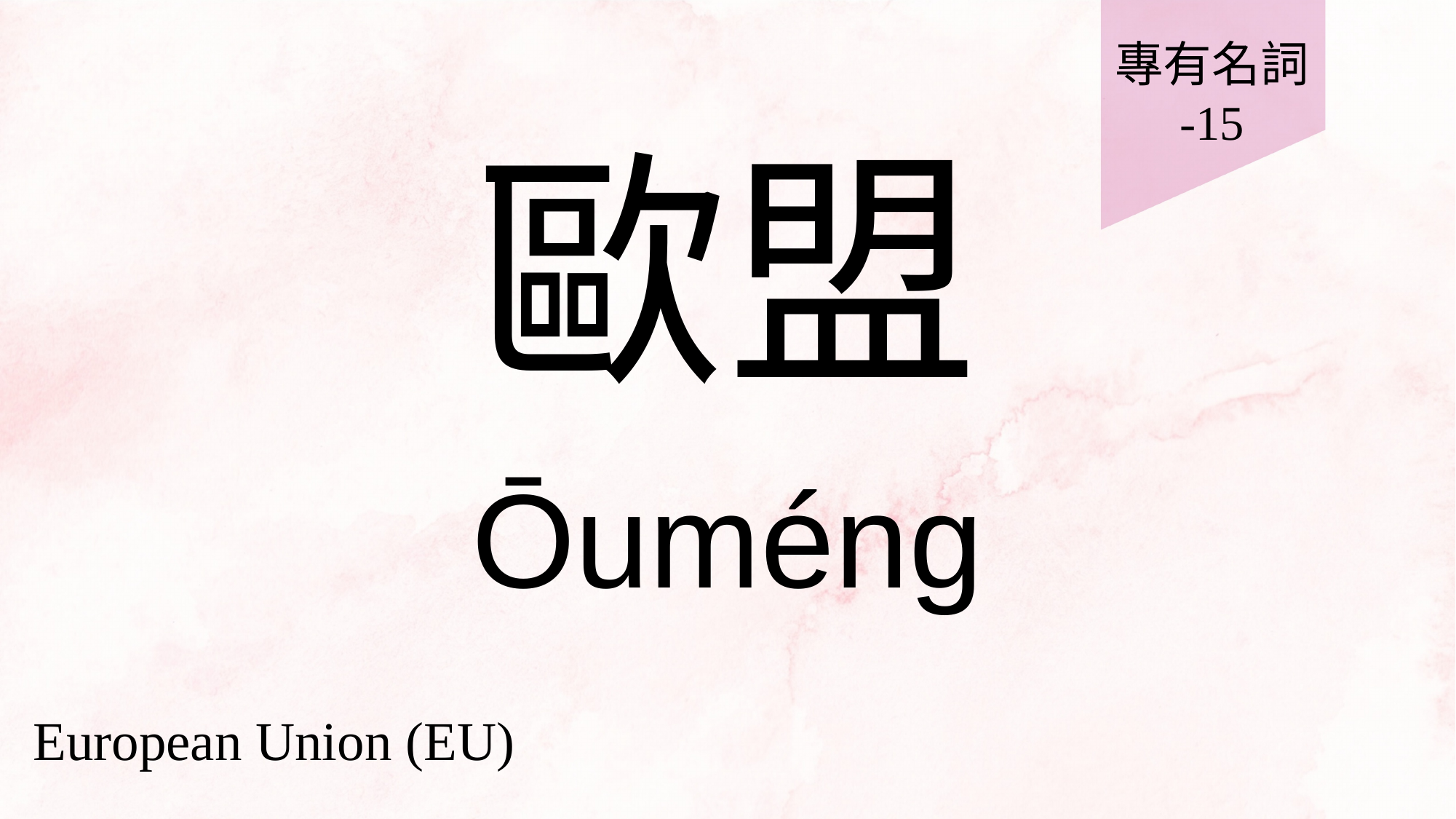

專有名詞
-15
# 歐盟
Ōuméng
European Union (EU)